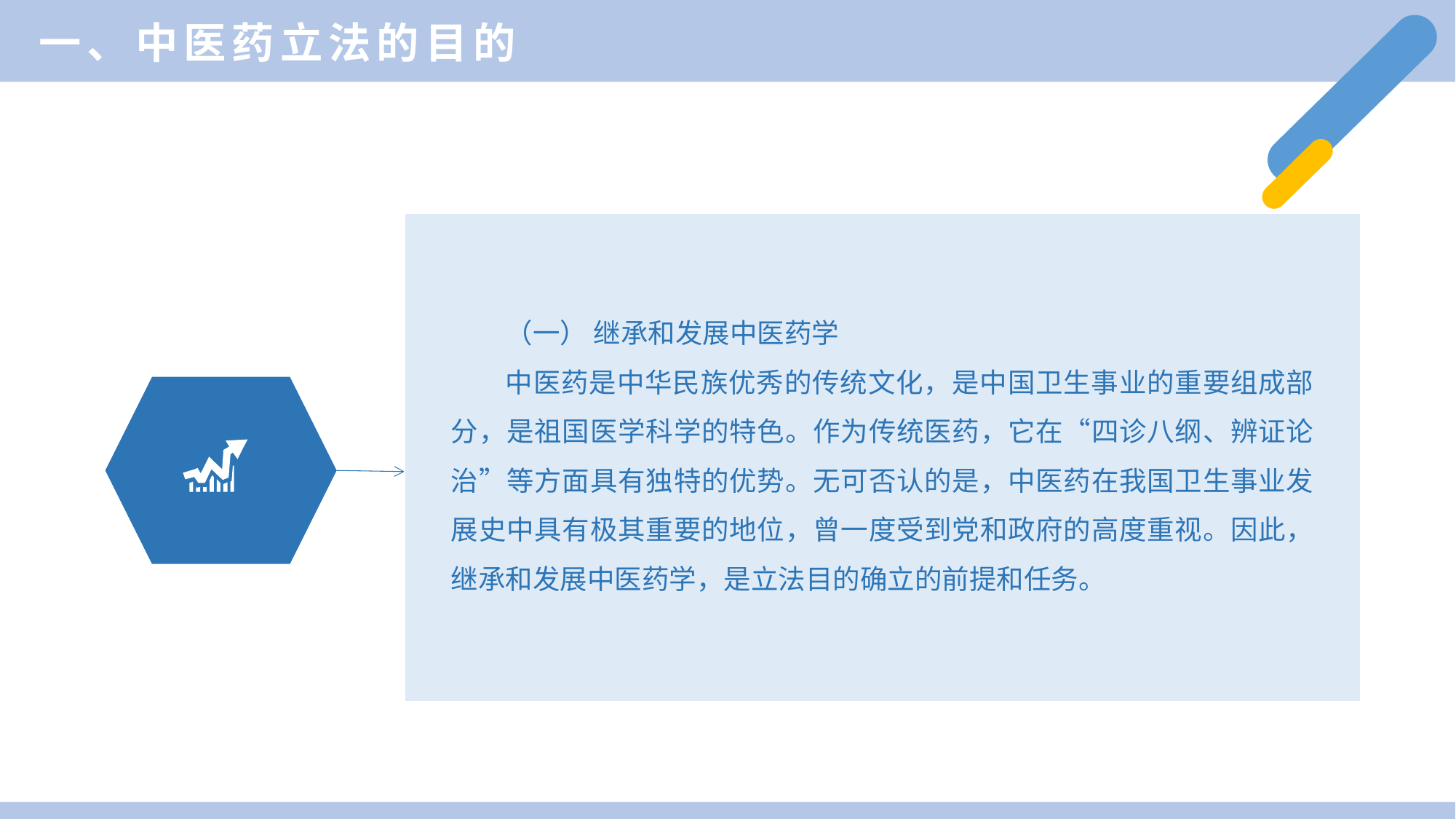

一、中医药立法的目的

（一） 继承和发展中医药学
中医药是中华民族优秀的传统文化，是中国卫生事业的重要组成部分，是祖国医学科学的特色。作为传统医药，它在“四诊八纲、辨证论治”等方面具有独特的优势。无可否认的是，中医药在我国卫生事业发展史中具有极其重要的地位，曾一度受到党和政府的高度重视。因此，继承和发展中医药学，是立法目的确立的前提和任务。